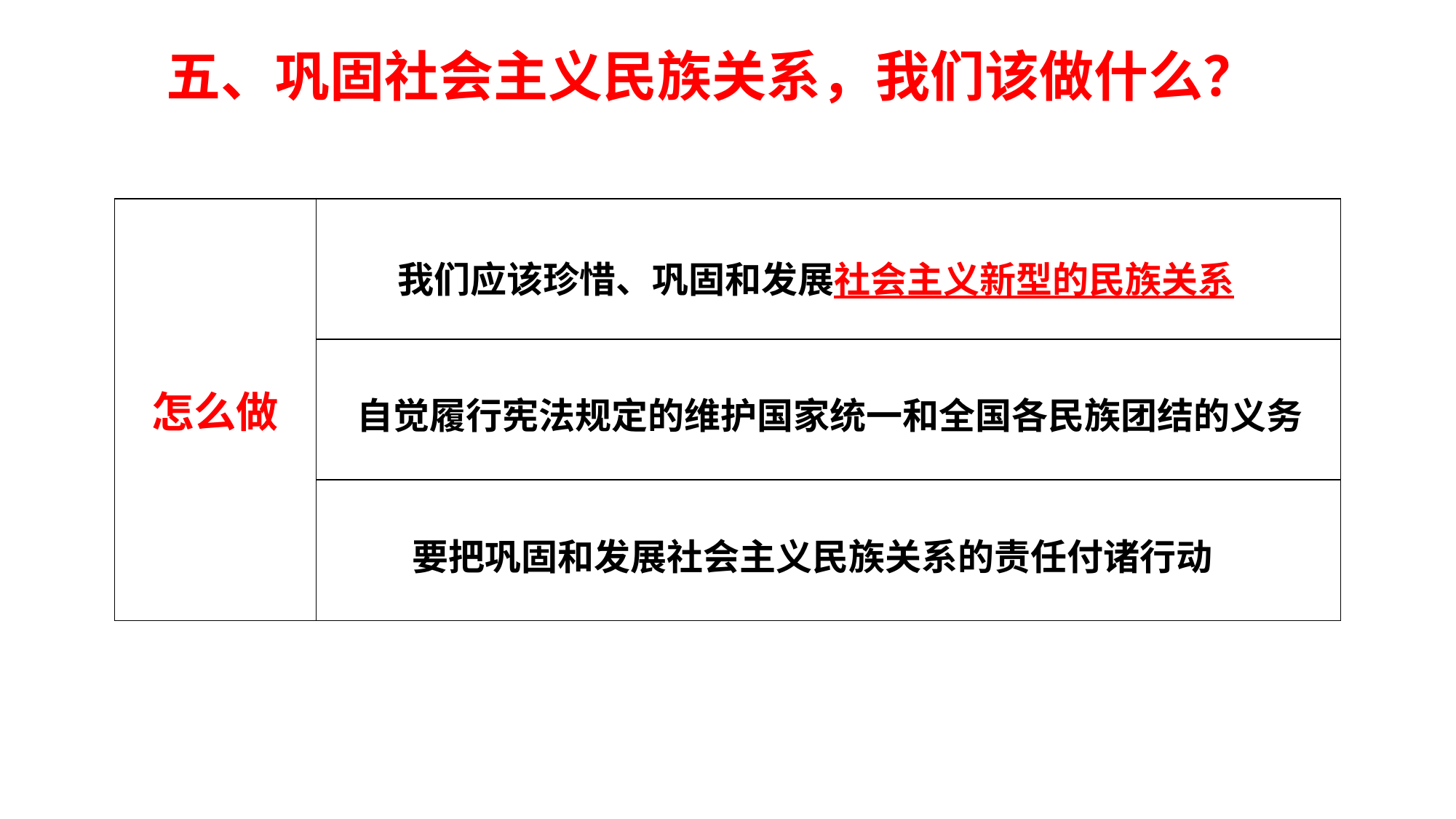

五、巩固社会主义民族关系，我们该做什么？
| 怎么做 |  |
| --- | --- |
|  |  |
|  |  |
我们应该珍惜、巩固和发展社会主义新型的民族关系
自觉履行宪法规定的维护国家统一和全国各民族团结的义务
要把巩固和发展社会主义民族关系的责任付诸行动